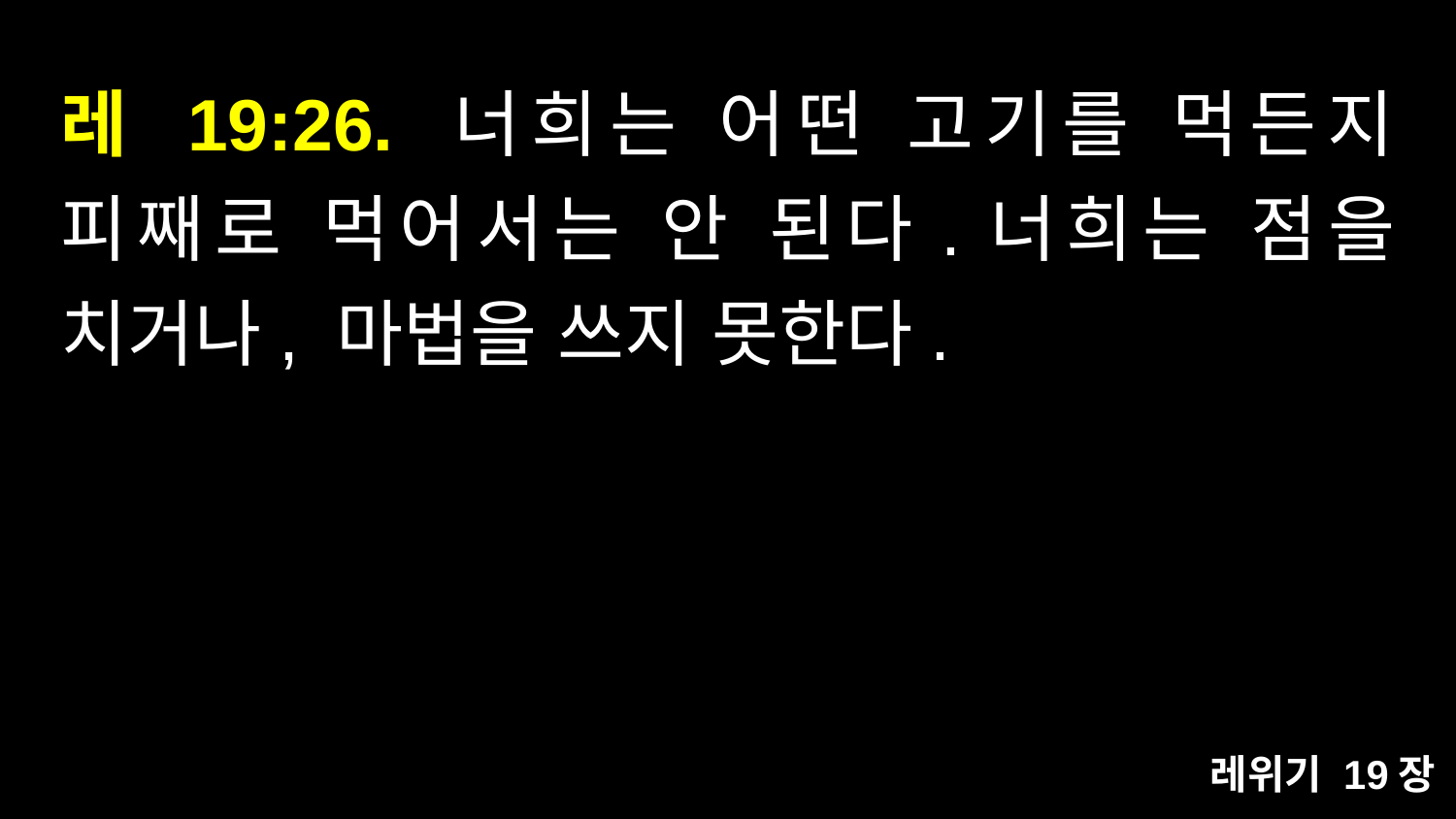

# 레 19:26. 너희는 어떤 고기를 먹든지 피째로 먹어서는 안 된다.너희는 점을 치거나, 마법을 쓰지 못한다.
레위기 19장